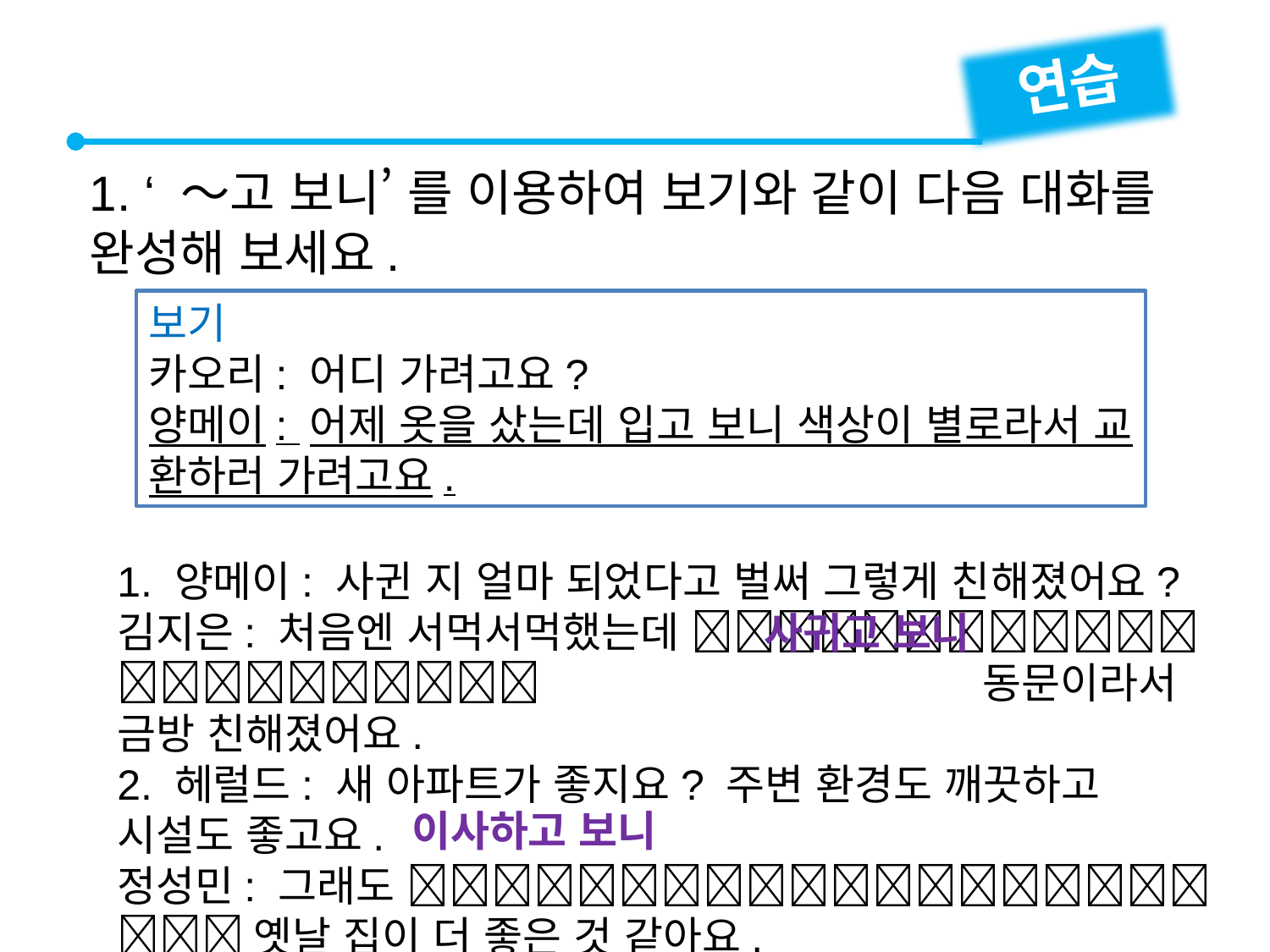

연습
1. ‘ ～고 보니’ 를 이용하여 보기와 같이 다음 대화를 완성해 보세요.
보기
카오리: 어디 가려고요?
양메이: 어제 옷을 샀는데 입고 보니 색상이 별로라서 교
환하러 가려고요.
1. 양메이: 사귄 지 얼마 되었다고 벌써 그렇게 친해졌어요?
김지은: 처음엔 서먹서먹했는데 ______________________ 　　　　　　　　　　 동문이라서 금방 친해졌어요.
2. 헤럴드: 새 아파트가 좋지요? 주변 환경도 깨끗하고 시설도 좋고요.
정성민: 그래도 ______________________ 옛날 집이 더 좋은 것 같아요.
사귀고 보니
이사하고 보니